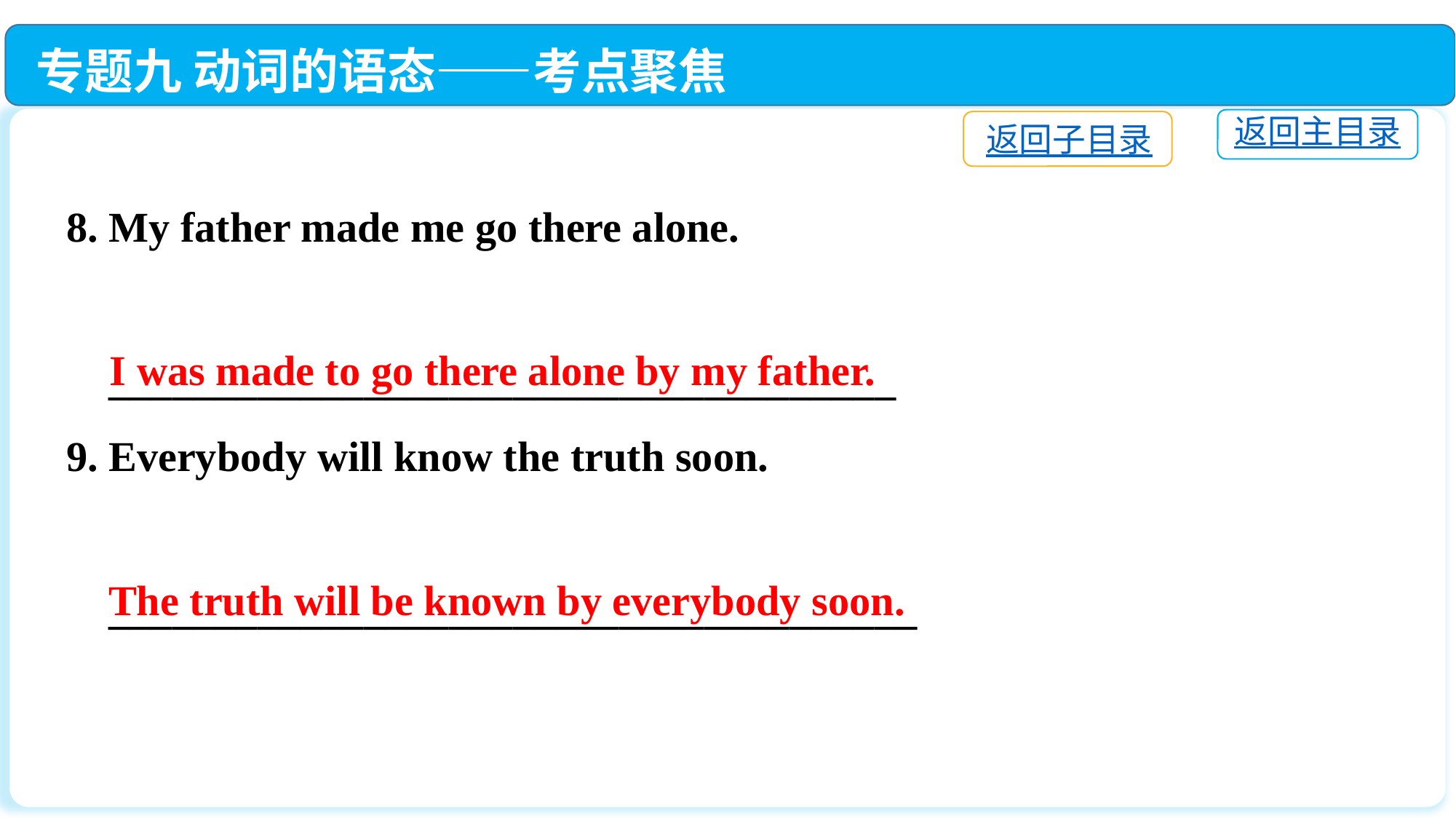

专题九 动词的语态——考点聚焦

返回主目录

返回子目录
8. My father made me go there alone.

    _____________________________________
9. Everybody will know the truth soon.

    ______________________________________
I was made to go there alone by my father.
The truth will be known by everybody soon.